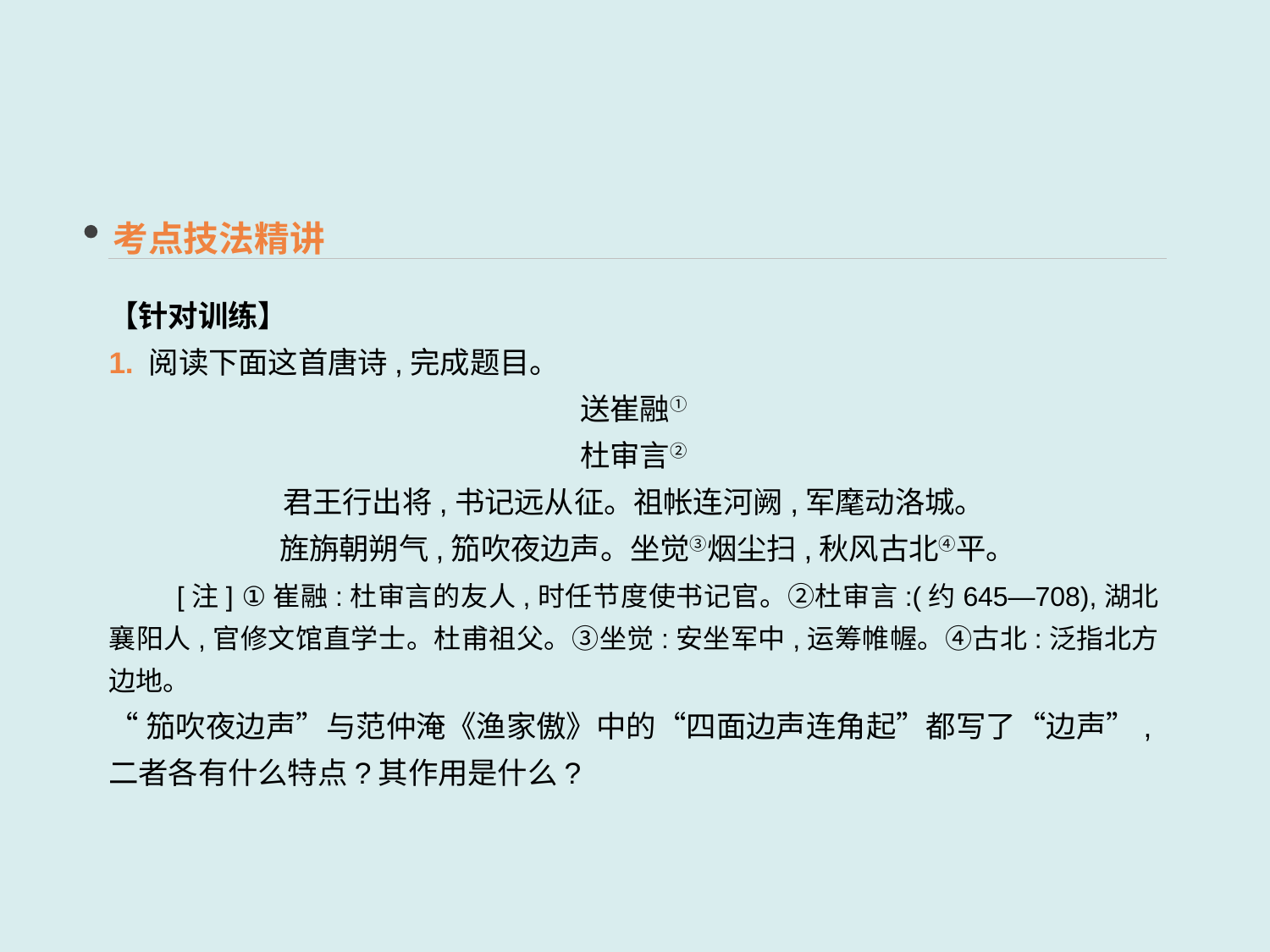

考点技法精讲

【针对训练】
1. 阅读下面这首唐诗,完成题目。
送崔融①
杜审言②
君王行出将,书记远从征。祖帐连河阙,军麾动洛城。
   旌旃朝朔气,笳吹夜边声。坐觉③烟尘扫,秋风古北④平。
　　[注] ①崔融:杜审言的友人,时任节度使书记官。②杜审言:(约645—708),湖北襄阳人,官修文馆直学士。杜甫祖父。③坐觉:安坐军中,运筹帷幄。④古北:泛指北方边地。
“笳吹夜边声”与范仲淹《渔家傲》中的“四面边声连角起”都写了“边声”,二者各有什么特点?其作用是什么?